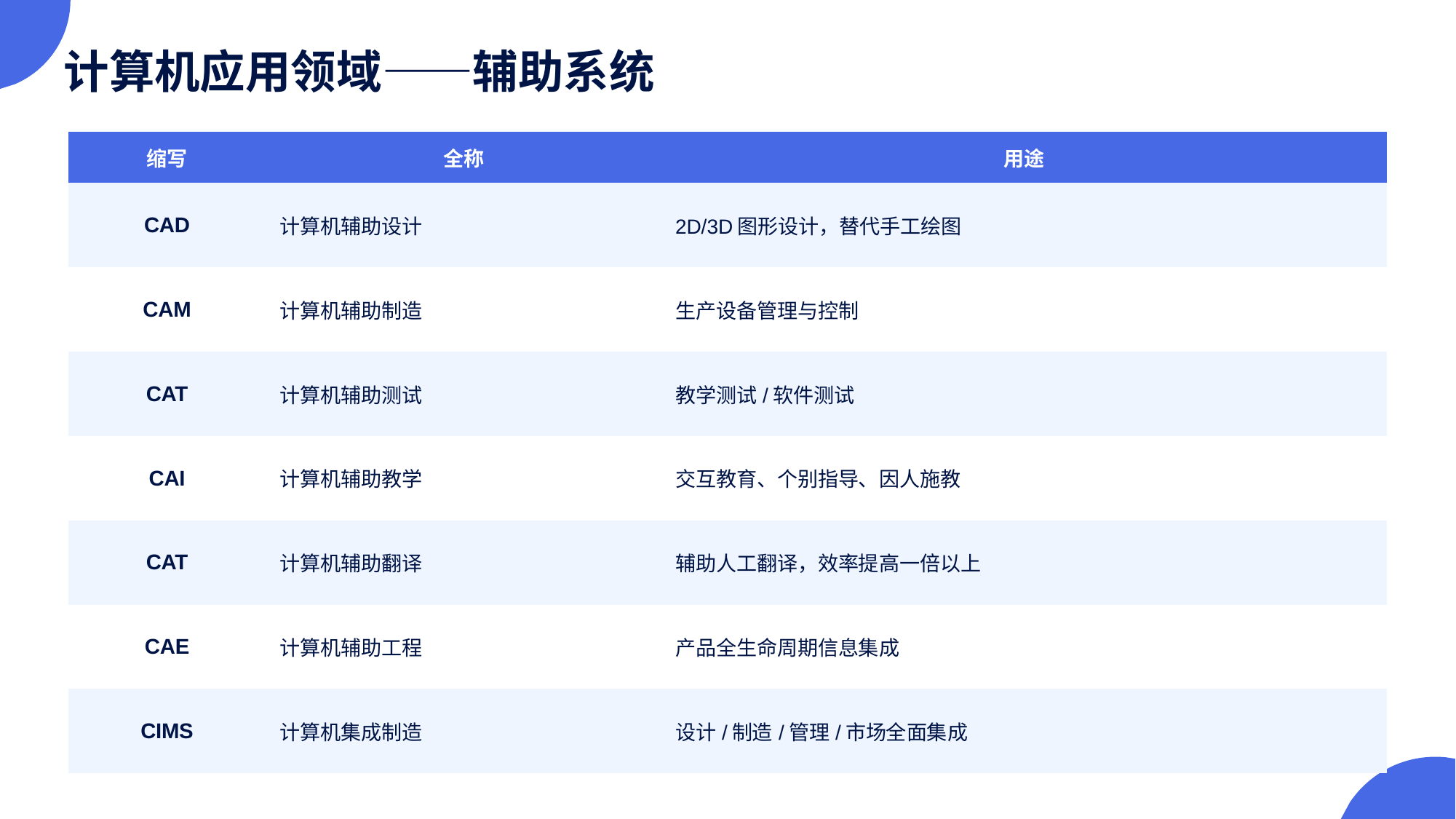

计算机应用领域——辅助系统
| 缩写 | 全称 | 用途 |
| --- | --- | --- |
| CAD | 计算机辅助设计 | 2D/3D图形设计，替代手工绘图 |
| CAM | 计算机辅助制造 | 生产设备管理与控制 |
| CAT | 计算机辅助测试 | 教学测试/软件测试 |
| CAI | 计算机辅助教学 | 交互教育、个别指导、因人施教 |
| CAT | 计算机辅助翻译 | 辅助人工翻译，效率提高一倍以上 |
| CAE | 计算机辅助工程 | 产品全生命周期信息集成 |
| CIMS | 计算机集成制造 | 设计/制造/管理/市场全面集成 |